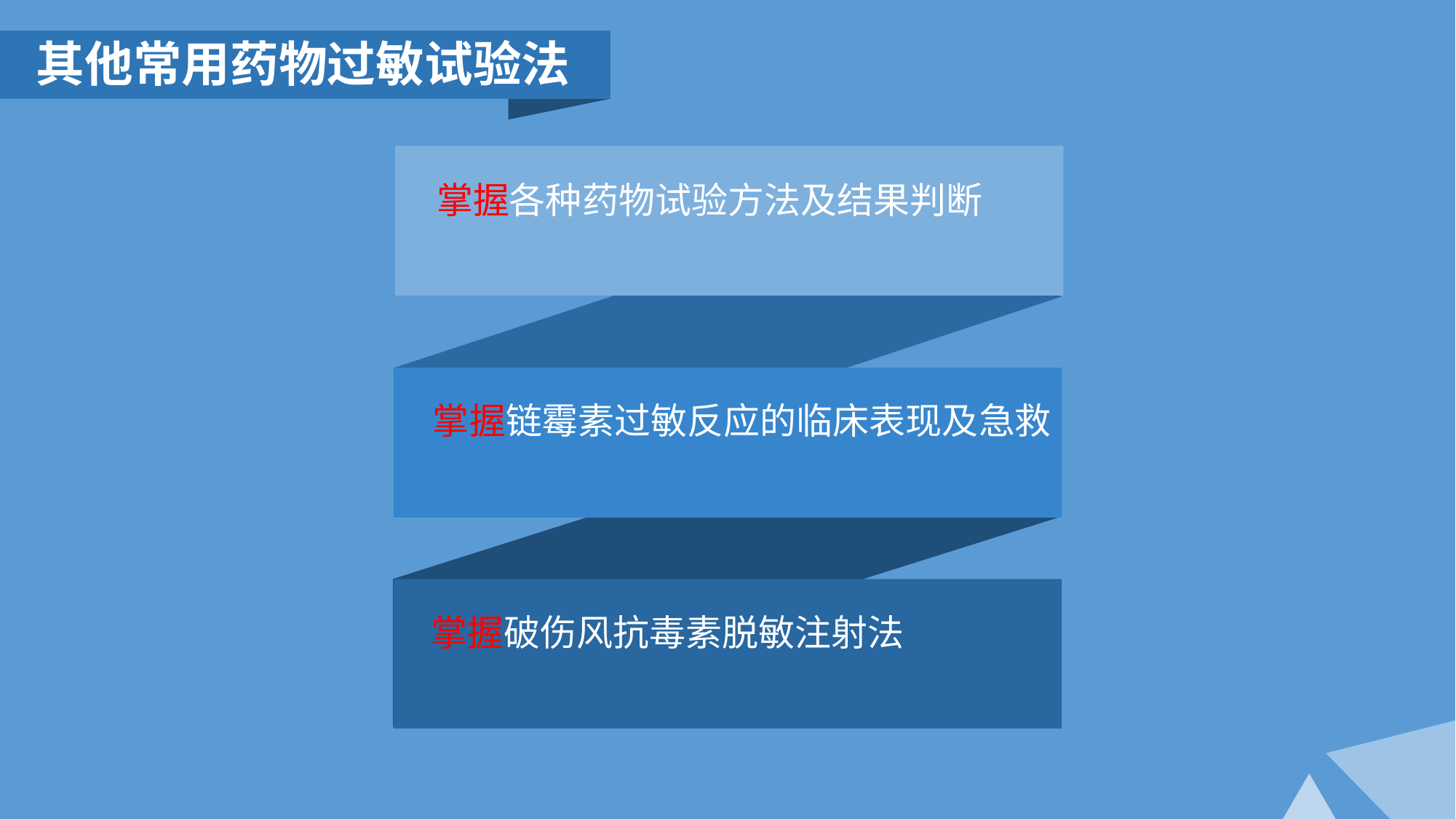

其他常用药物过敏试验法

掌握各种药物试验方法及结果判断

掌握链霉素过敏反应的临床表现及急救

掌握破伤风抗毒素脱敏注射法